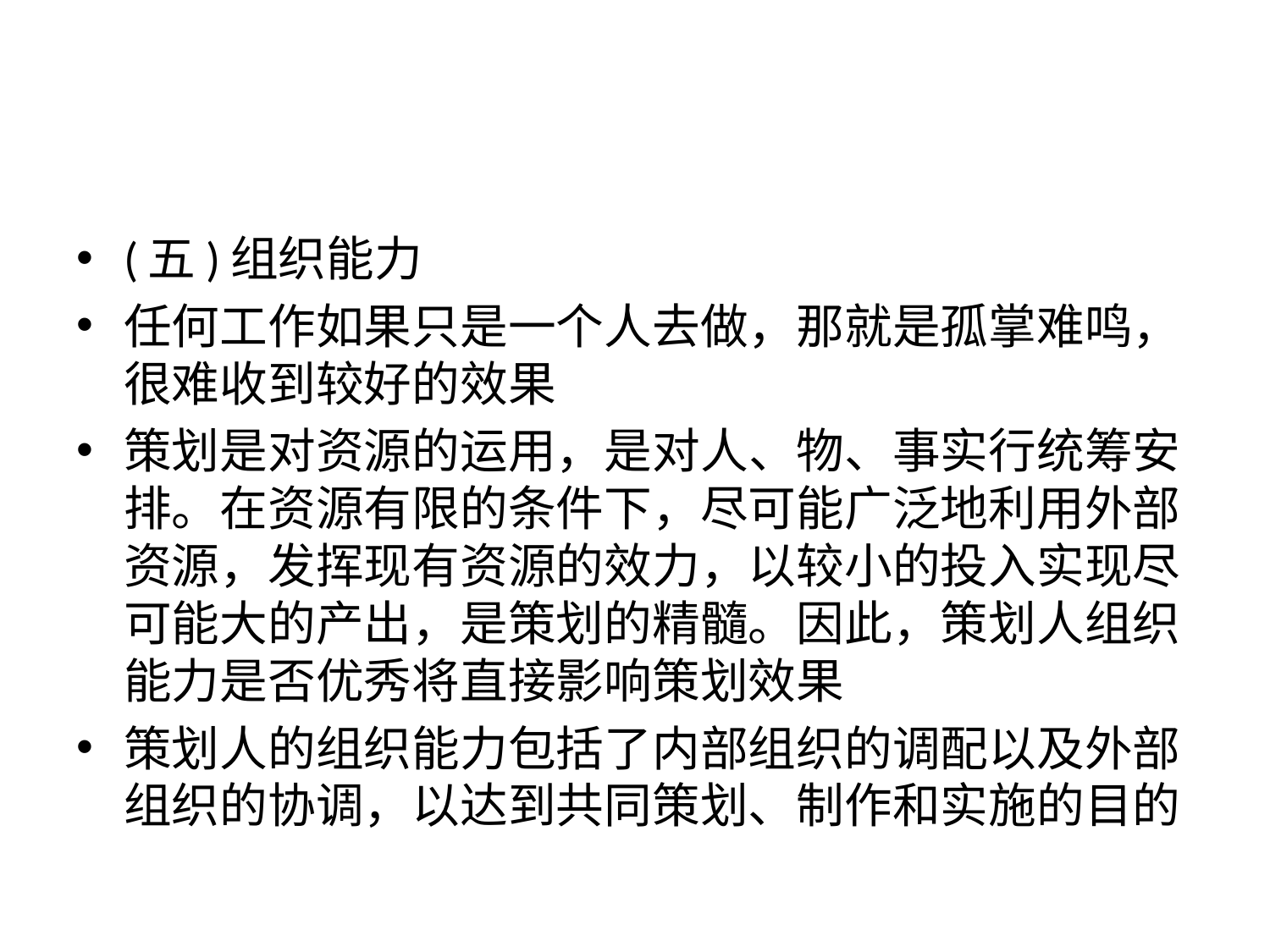

#
(五)组织能力
任何工作如果只是一个人去做，那就是孤掌难鸣，很难收到较好的效果
策划是对资源的运用，是对人、物、事实行统筹安排。在资源有限的条件下，尽可能广泛地利用外部资源，发挥现有资源的效力，以较小的投入实现尽可能大的产出，是策划的精髓。因此，策划人组织能力是否优秀将直接影响策划效果
策划人的组织能力包括了内部组织的调配以及外部组织的协调，以达到共同策划、制作和实施的目的